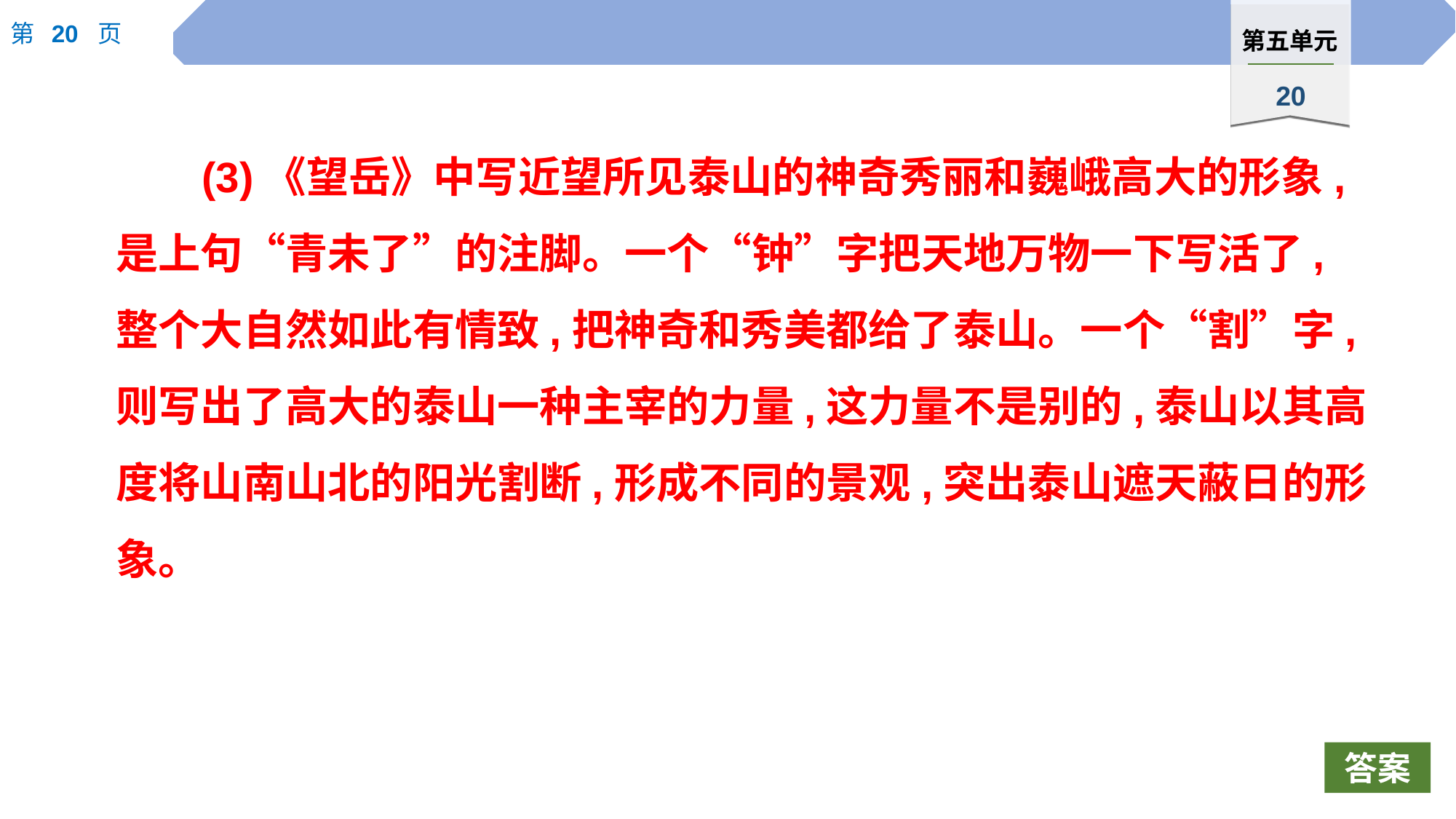

(3)《望岳》中写近望所见泰山的神奇秀丽和巍峨高大的形象,是上句“青未了”的注脚。一个“钟”字把天地万物一下写活了,整个大自然如此有情致,把神奇和秀美都给了泰山。一个“割”字,则写出了高大的泰山一种主宰的力量,这力量不是别的,泰山以其高度将山南山北的阳光割断,形成不同的景观,突出泰山遮天蔽日的形象。
答案